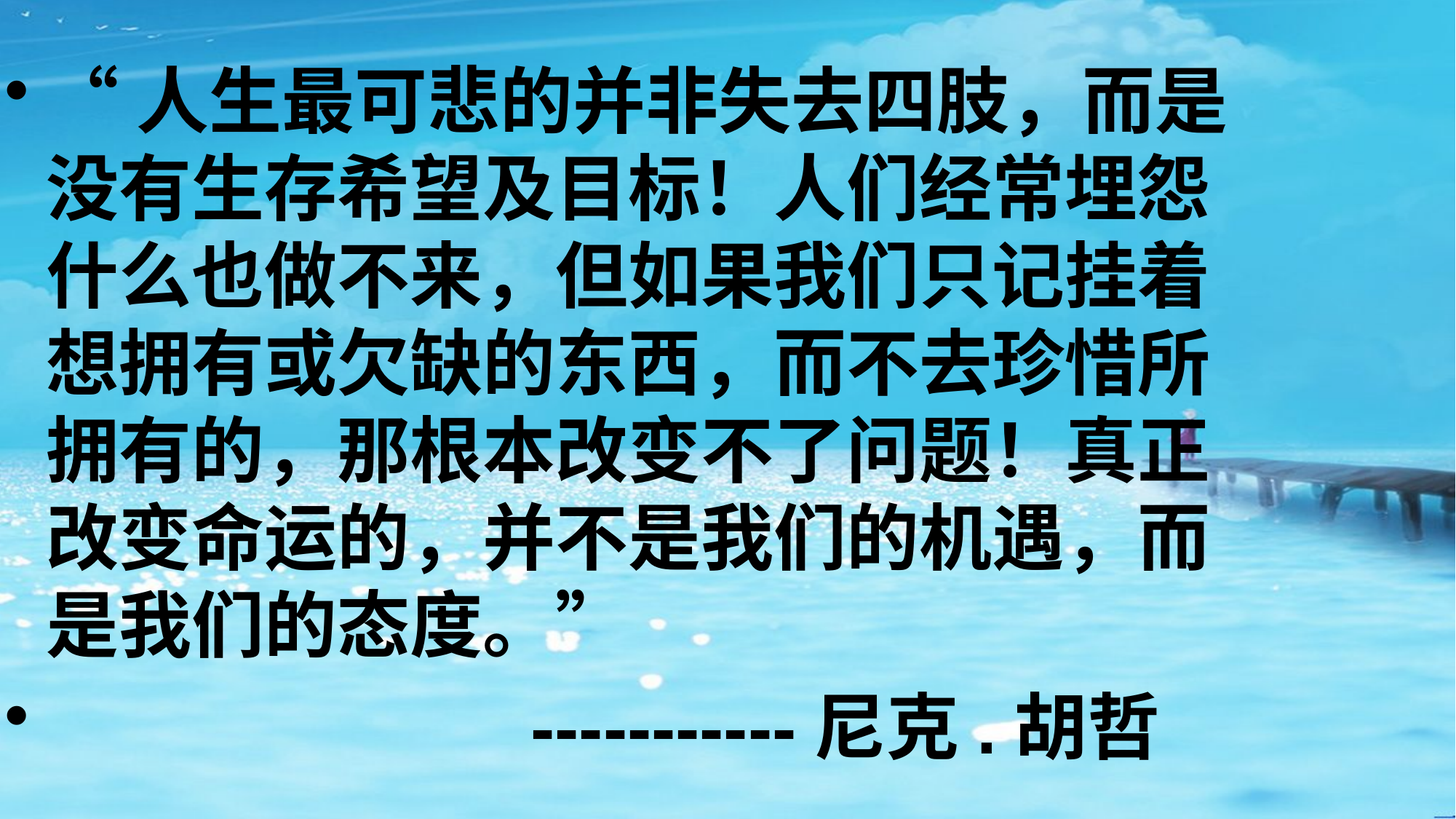

“人生最可悲的并非失去四肢，而是没有生存希望及目标！人们经常埋怨什么也做不来，但如果我们只记挂着想拥有或欠缺的东西，而不去珍惜所拥有的，那根本改变不了问题！真正改变命运的，并不是我们的机遇，而是我们的态度。”
                        -----------尼克.胡哲